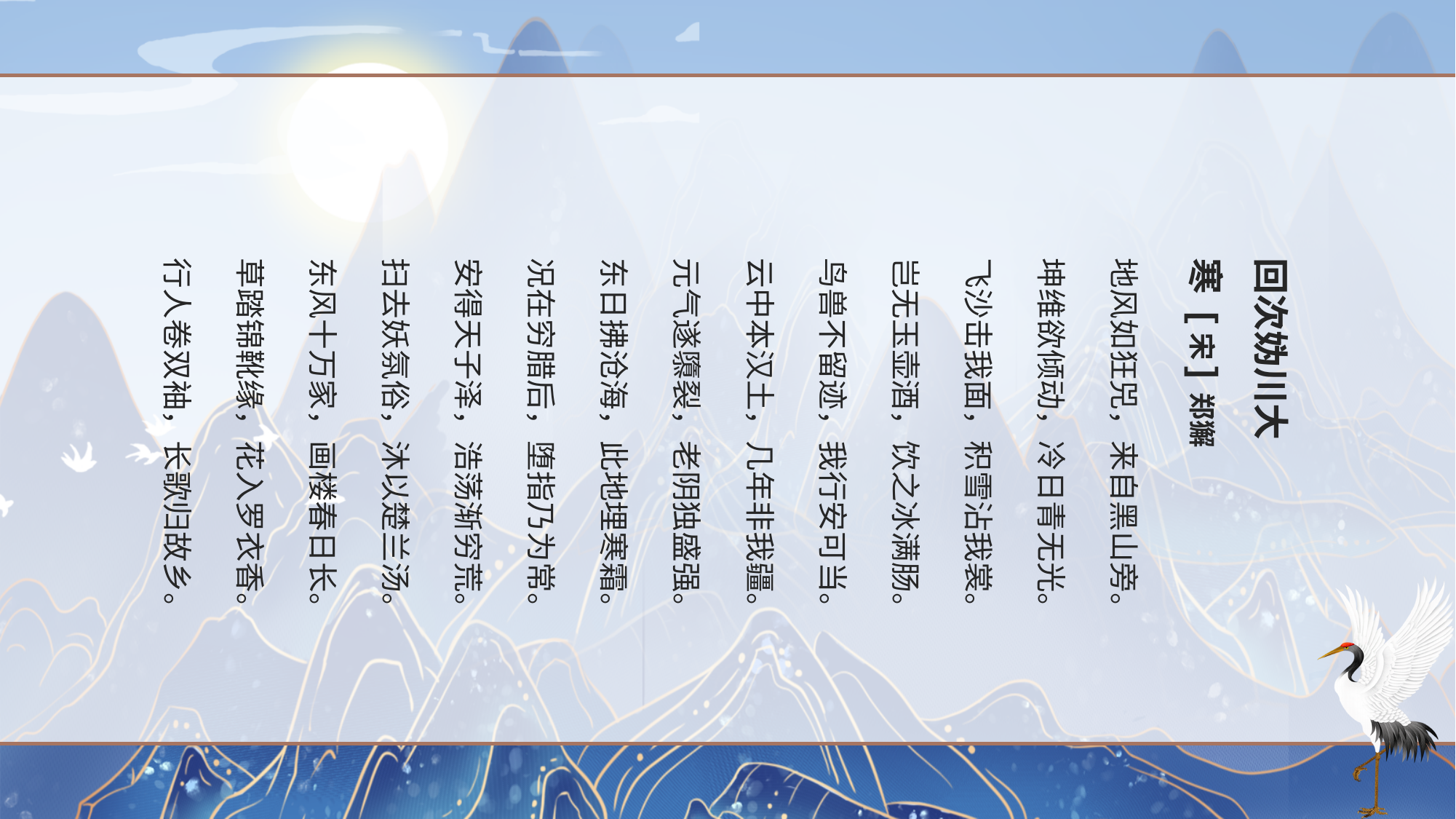

地风如狂兕，来自黑山旁。

坤维欲倾动，冷日青无光。

飞沙击我面，积雪沾我裳。

岂无玉壶酒，饮之冰满肠。

鸟兽不留迹，我行安可当。

云中本汉土，几年非我疆。

元气遂隳裂，老阴独盛强。

东日拂沧海，此地埋寒霜。

况在穷腊后，堕指乃为常。

安得天子泽，浩荡渐穷荒。

扫去妖氛俗，沐以楚兰汤。

东风十万家，画楼春日长。

草踏锦靴缘，花入罗衣香。

行人卷双袖，长歌归故乡。
回次妫川大寒 [宋] 郑獬